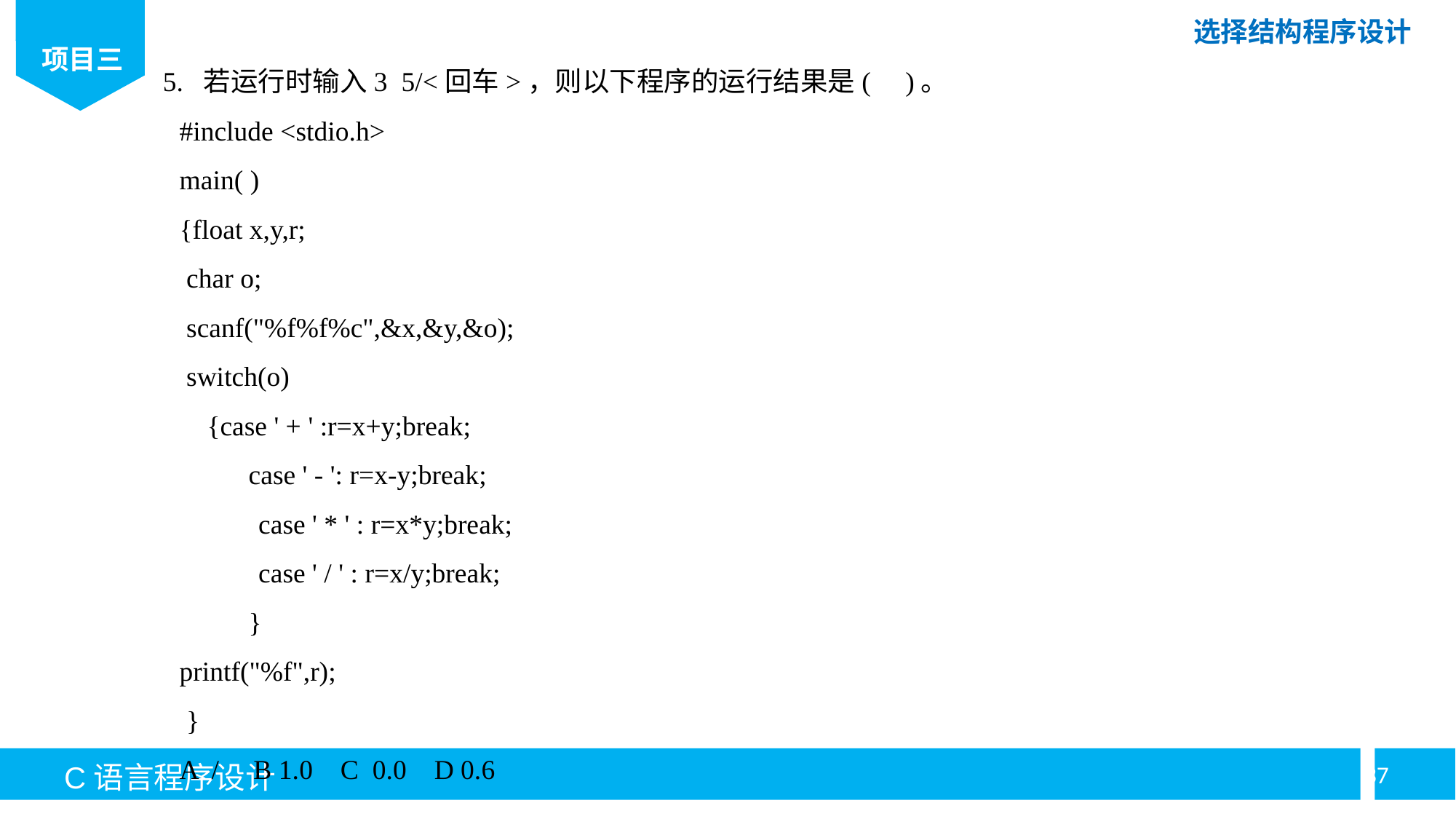

5.  若运行时输入3  5/<回车>，则以下程序的运行结果是(     )。
#include <stdio.h>
main( )
{float x,y,r;
 char o;
 scanf("%f%f%c",&x,&y,&o);
 switch(o)
    {case ' + ' :r=x+y;break;
          case ' - ': r=x-y;break;
case ' * ' : r=x*y;break;
case ' / ' : r=x/y;break;
          }
printf("%f",r);
 }
A  /     B 1.0    C  0.0    D 0.6